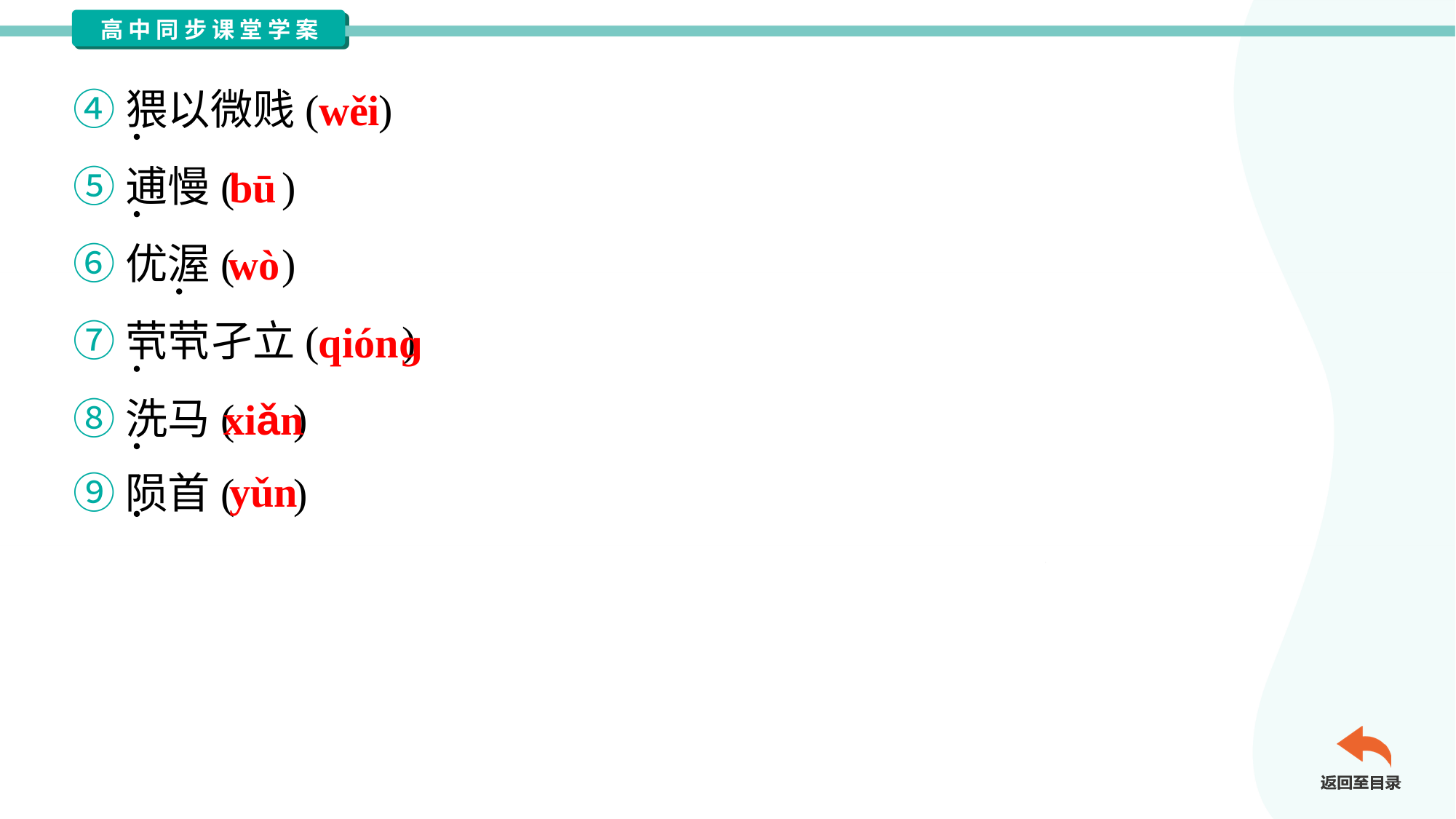

④猥以微贱(     )
⑤逋慢(    )
⑥优渥(    )
⑦茕茕孑立(       )
⑧洗马(     )
⑨陨首(     )
wěi
bū

wò

qiónɡ

xiǎn

yǔn